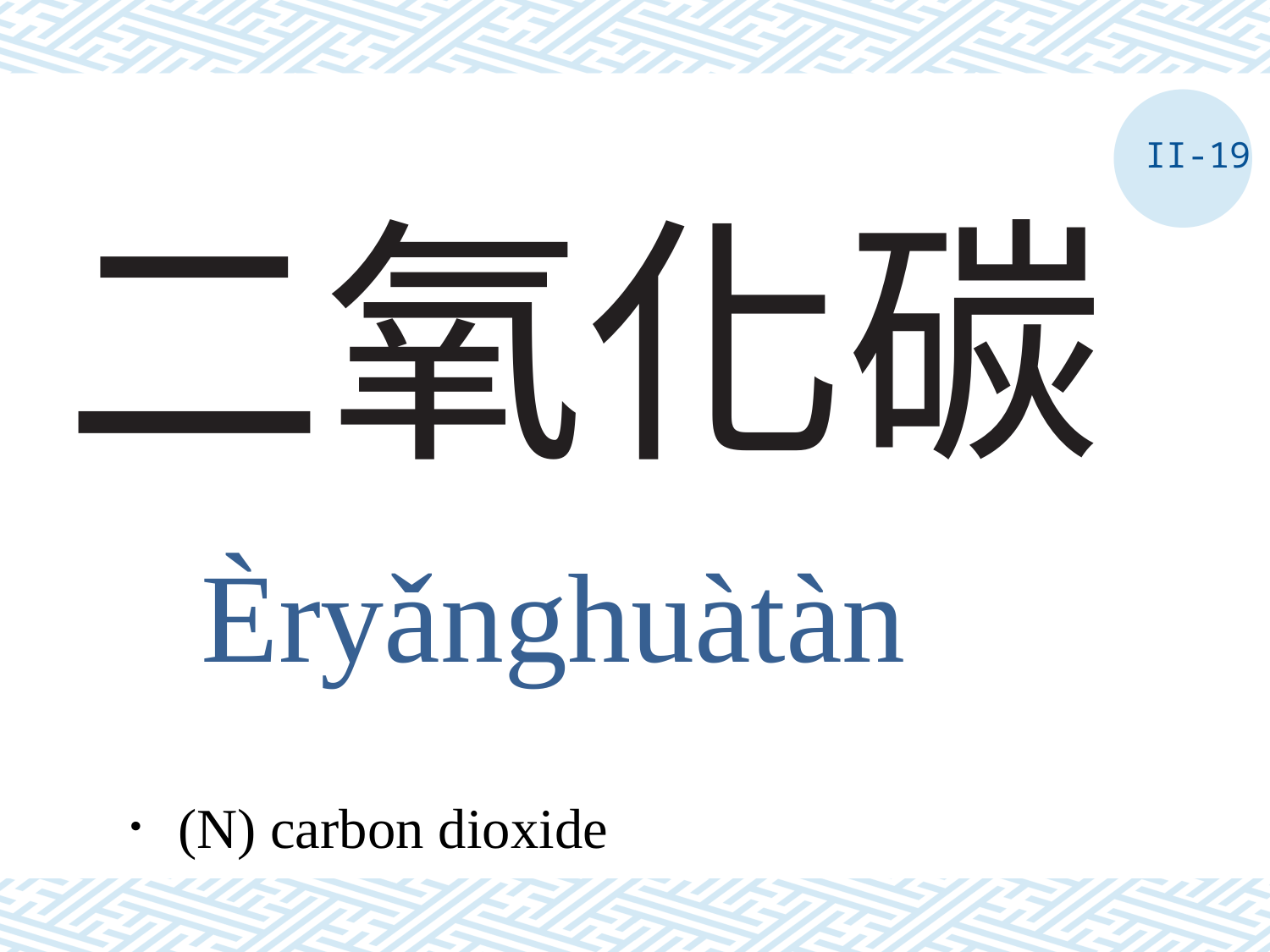

II-19

# 二氧化碳
Èryǎnghuàtàn
．(N) carbon dioxide